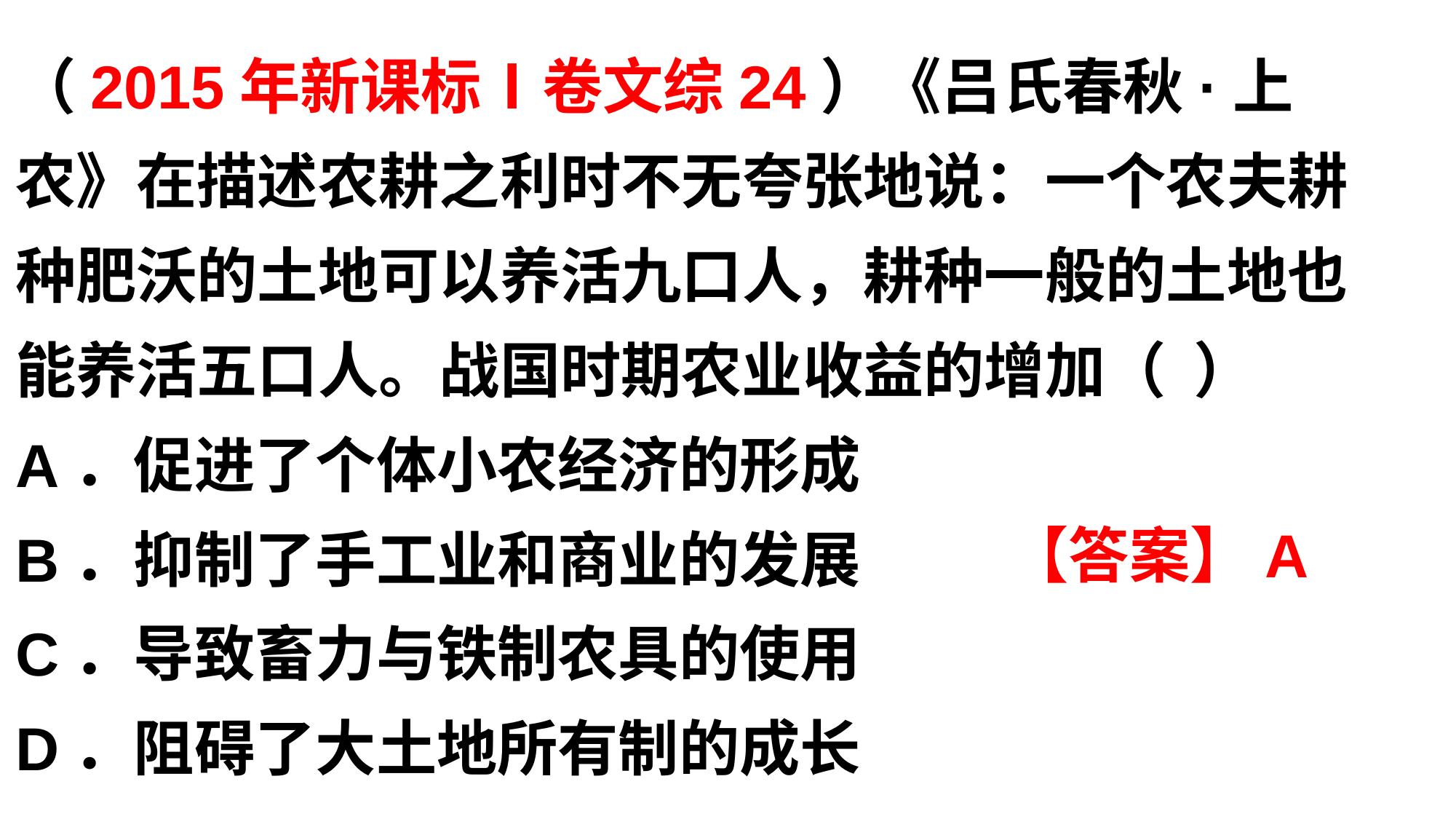

（2015年新课标Ⅰ卷文综24）《吕氏春秋·上农》在描述农耕之利时不无夸张地说：一个农夫耕种肥沃的土地可以养活九口人，耕种一般的土地也能养活五口人。战国时期农业收益的增加（  ）
A．促进了个体小农经济的形成
B．抑制了手工业和商业的发展
C．导致畜力与铁制农具的使用
D．阻碍了大土地所有制的成长

【答案】A